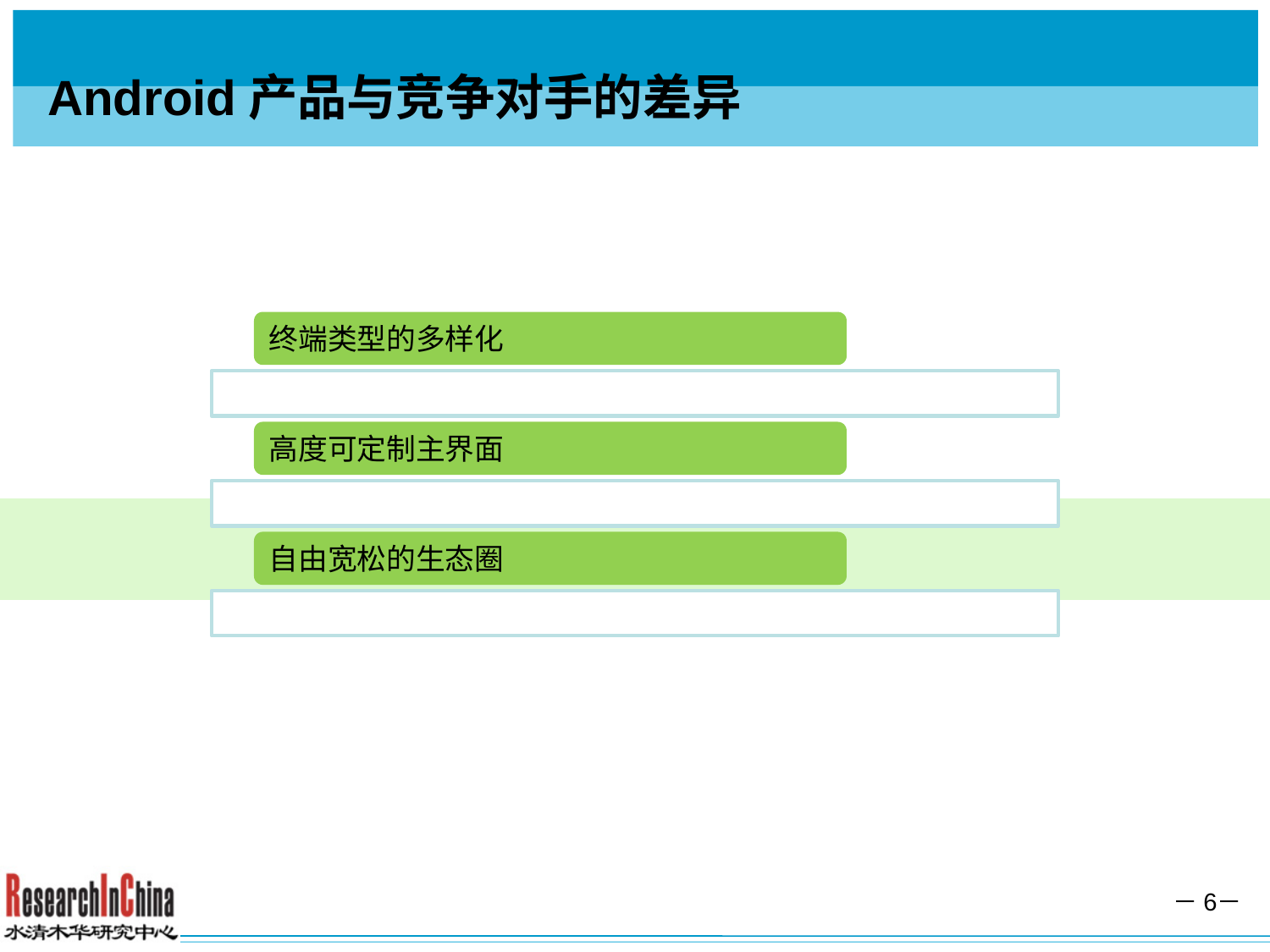

# Android产品与竞争对手的差异
终端类型的多样化
高度可定制主界面
自由宽松的生态圈

－6－